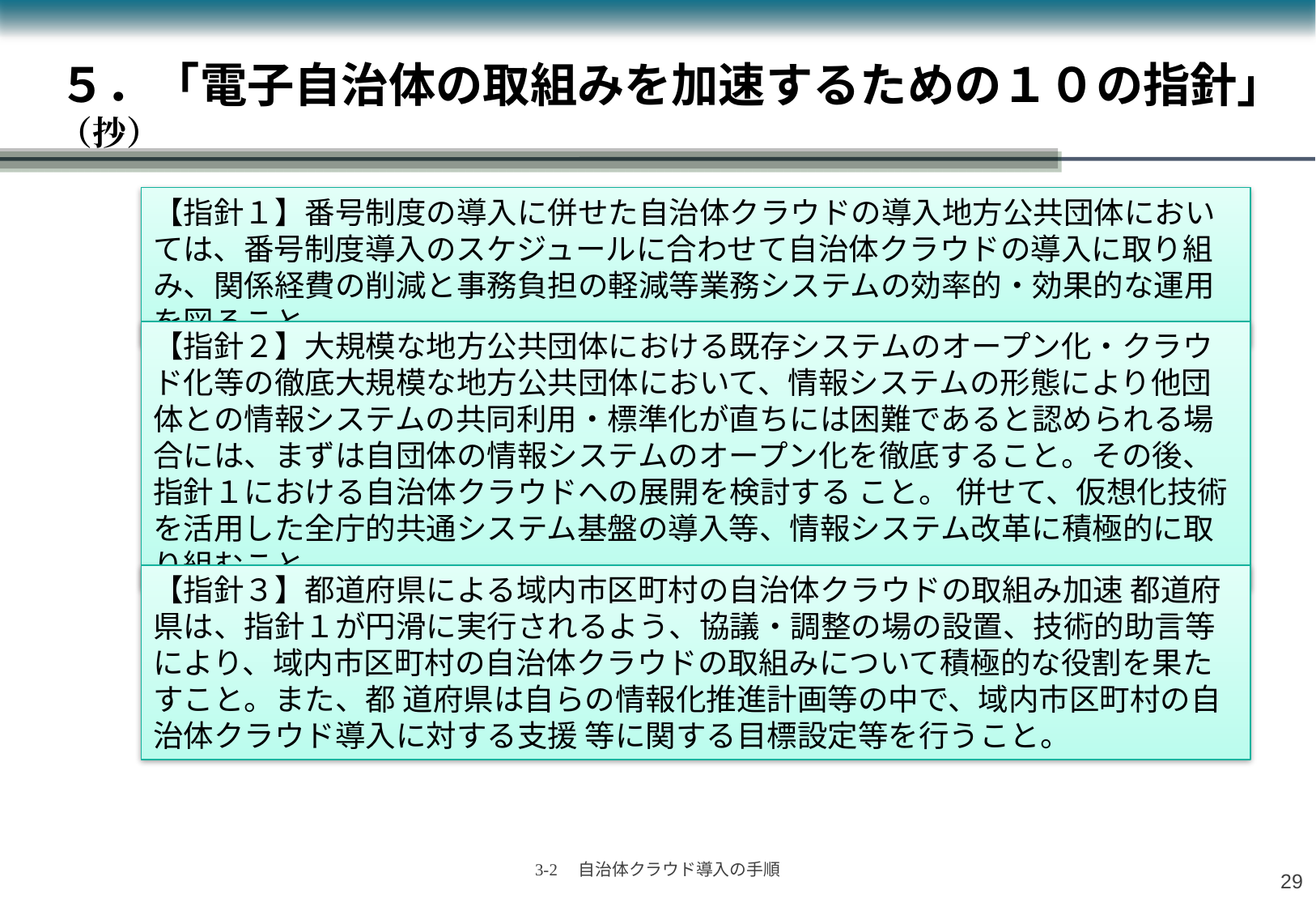

# ５．「電子自治体の取組みを加速するための１０の指針」 （抄）
【指針１】番号制度の導入に併せた自治体クラウドの導入地方公共団体においては、番号制度導入のスケジュールに合わせて自治体クラウドの導入に取り組み、関係経費の削減と事務負担の軽減等業務システムの効率的・効果的な運用を図ること。
【指針２】大規模な地方公共団体における既存システムのオープン化・クラウド化等の徹底大規模な地方公共団体において、情報システムの形態により他団体との情報システムの共同利用・標準化が直ちには困難であると認められる場合には、まずは自団体の情報システムのオープン化を徹底すること。その後、指針１における自治体クラウドへの展開を検討する こと。 併せて、仮想化技術を活用した全庁的共通システム基盤の導入等、情報システム改革に積極的に取り組むこと。
【指針３】都道府県による域内市区町村の自治体クラウドの取組み加速 都道府県は、指針１が円滑に実行されるよう、協議・調整の場の設置、技術的助言等により、域内市区町村の自治体クラウドの取組みについて積極的な役割を果たすこと。また、都 道府県は自らの情報化推進計画等の中で、域内市区町村の自治体クラウド導入に対する支援 等に関する目標設定等を行うこと。
29
3-2　自治体クラウド導入の手順